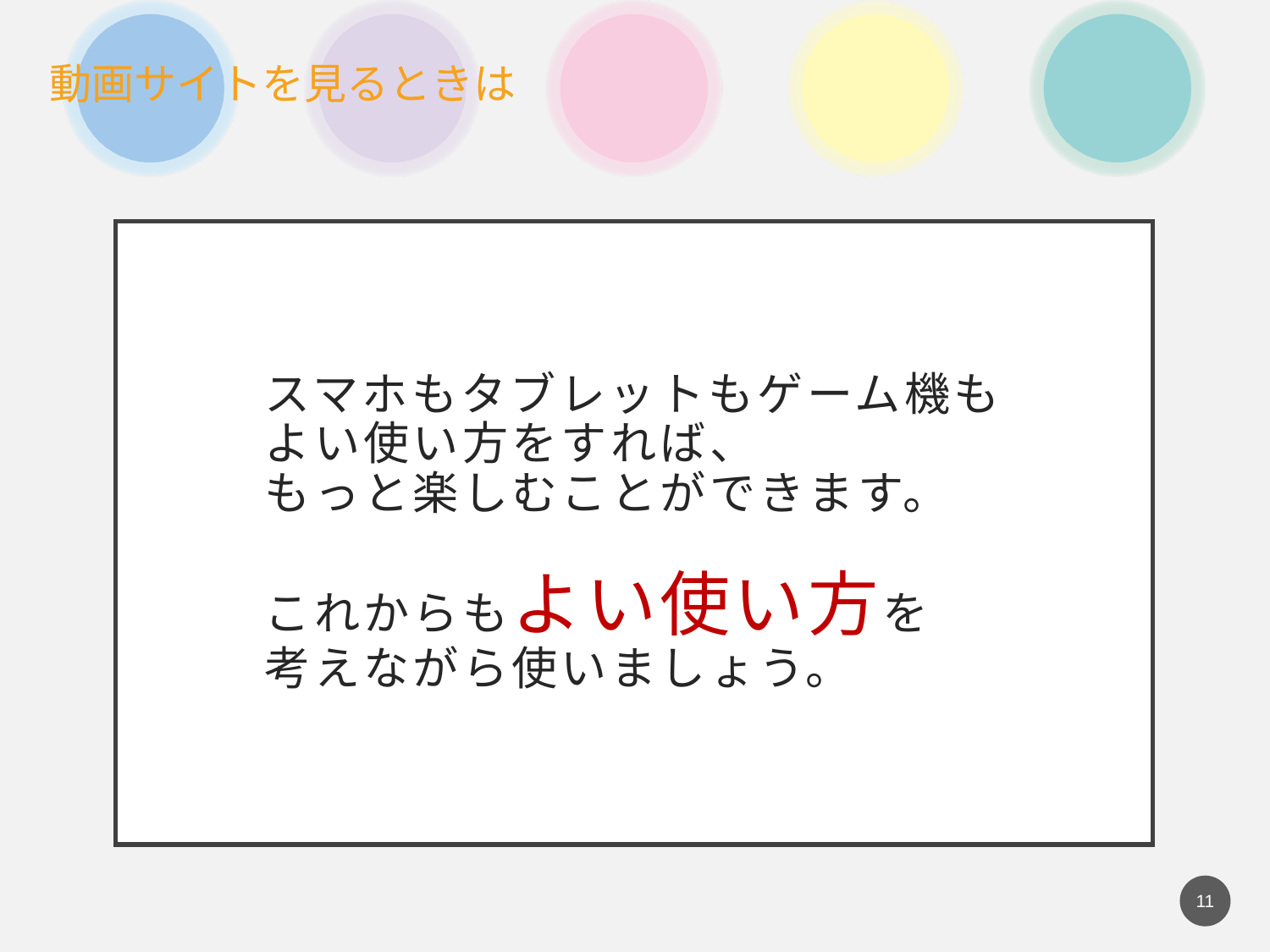

スマホもタブレットもゲーム機も
よい使い方をすれば、
もっと楽しむことができます。
これからもよい使い方を
考えながら使いましょう。
11